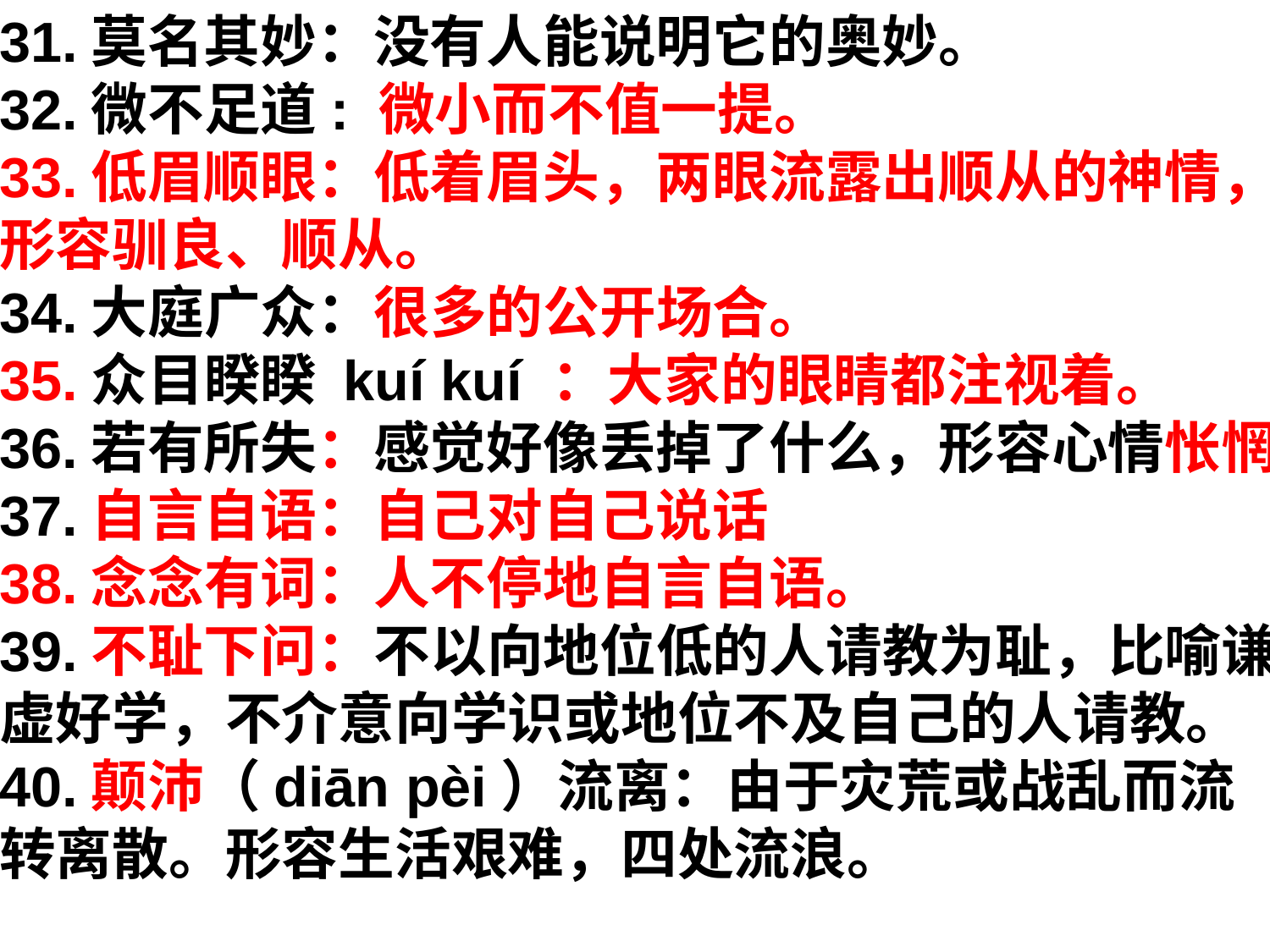

31.莫名其妙：没有人能说明它的奥妙。
32.微不足道: 微小而不值一提。
33.低眉顺眼：低着眉头，两眼流露出顺从的神情，形容驯良、顺从。
34.大庭广众：很多的公开场合。
35.众目睽睽 kuí kuí ：大家的眼睛都注视着。
36.若有所失：感觉好像丢掉了什么，形容心情怅惘
37.自言自语：自己对自己说话
38.念念有词：人不停地自言自语。
39.不耻下问：不以向地位低的人请教为耻，比喻谦虚好学，不介意向学识或地位不及自己的人请教。
40.颠沛（diān pèi）流离：由于灾荒或战乱而流转离散。形容生活艰难，四处流浪。
#